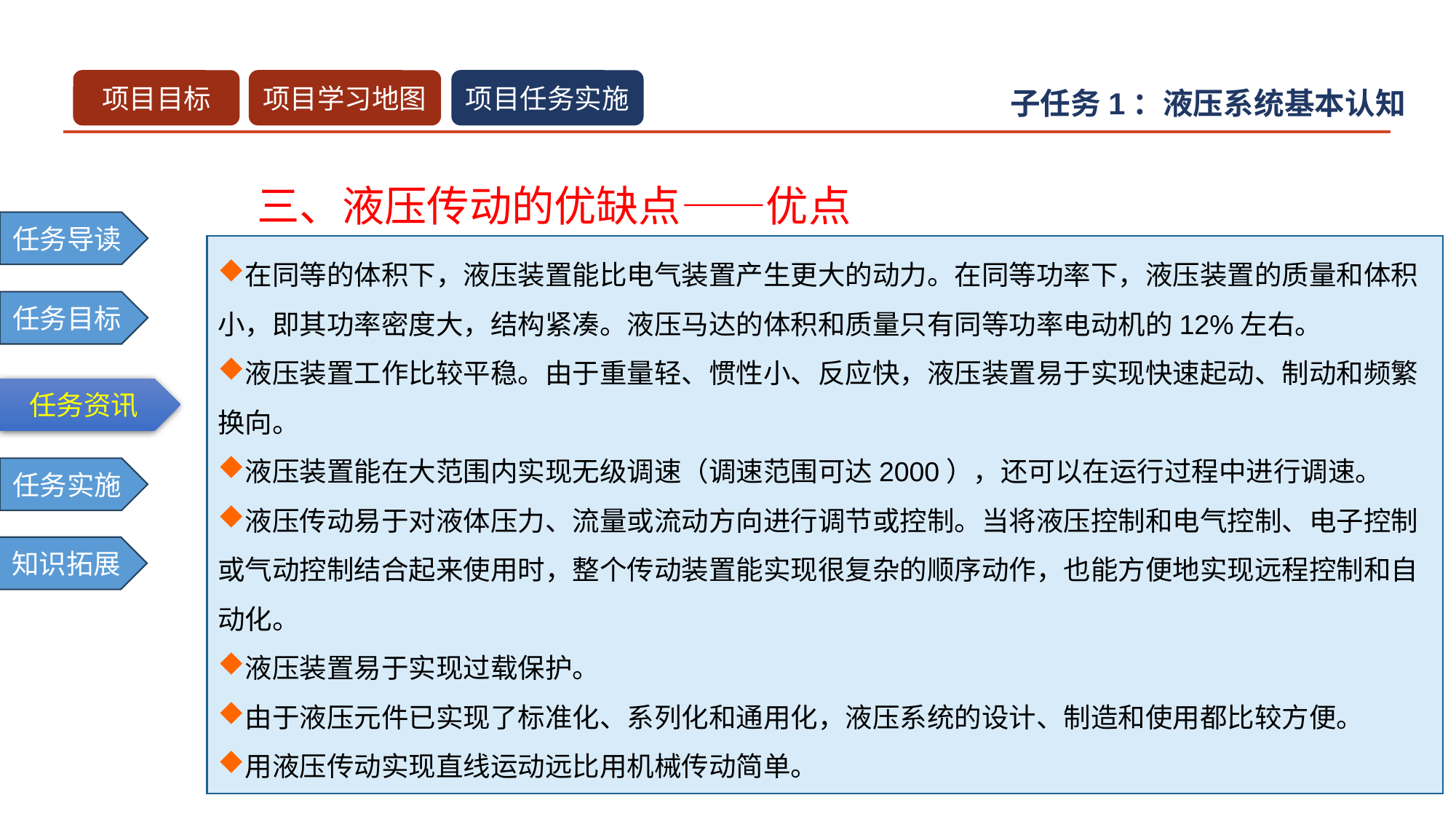

子任务1：液压系统基本认知
三、液压传动的优缺点——优点
在同等的体积下，液压装置能比电气装置产生更大的动力。在同等功率下，液压装置的质量和体积小，即其功率密度大，结构紧凑。液压马达的体积和质量只有同等功率电动机的12%左右。
液压装置工作比较平稳。由于重量轻、惯性小、反应快，液压装置易于实现快速起动、制动和频繁换向。
液压装置能在大范围内实现无级调速（调速范围可达2000），还可以在运行过程中进行调速。
液压传动易于对液体压力、流量或流动方向进行调节或控制。当将液压控制和电气控制、电子控制或气动控制结合起来使用时，整个传动装置能实现很复杂的顺序动作，也能方便地实现远程控制和自动化。
液压装置易于实现过载保护。
由于液压元件已实现了标准化、系列化和通用化，液压系统的设计、制造和使用都比较方便。
用液压传动实现直线运动远比用机械传动简单。